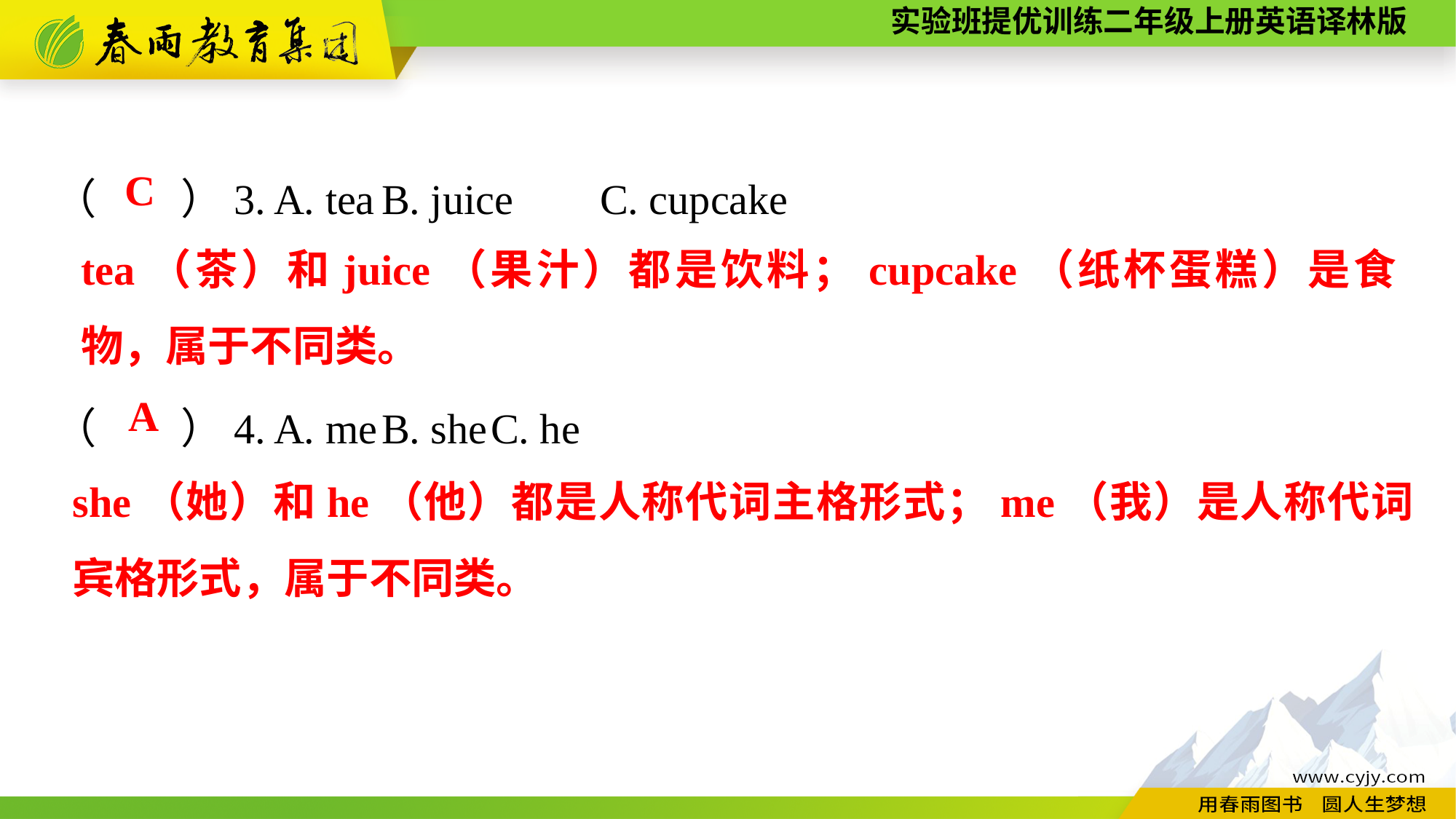

（　　）3. A. tea	B. juice	C. cupcake

（　　）4. A. me	B. she	C. he
C
tea（茶）和juice（果汁）都是饮料；cupcake（纸杯蛋糕）是食物，属于不同类。
A
she（她）和he（他）都是人称代词主格形式；me（我）是人称代词宾格形式，属于不同类。